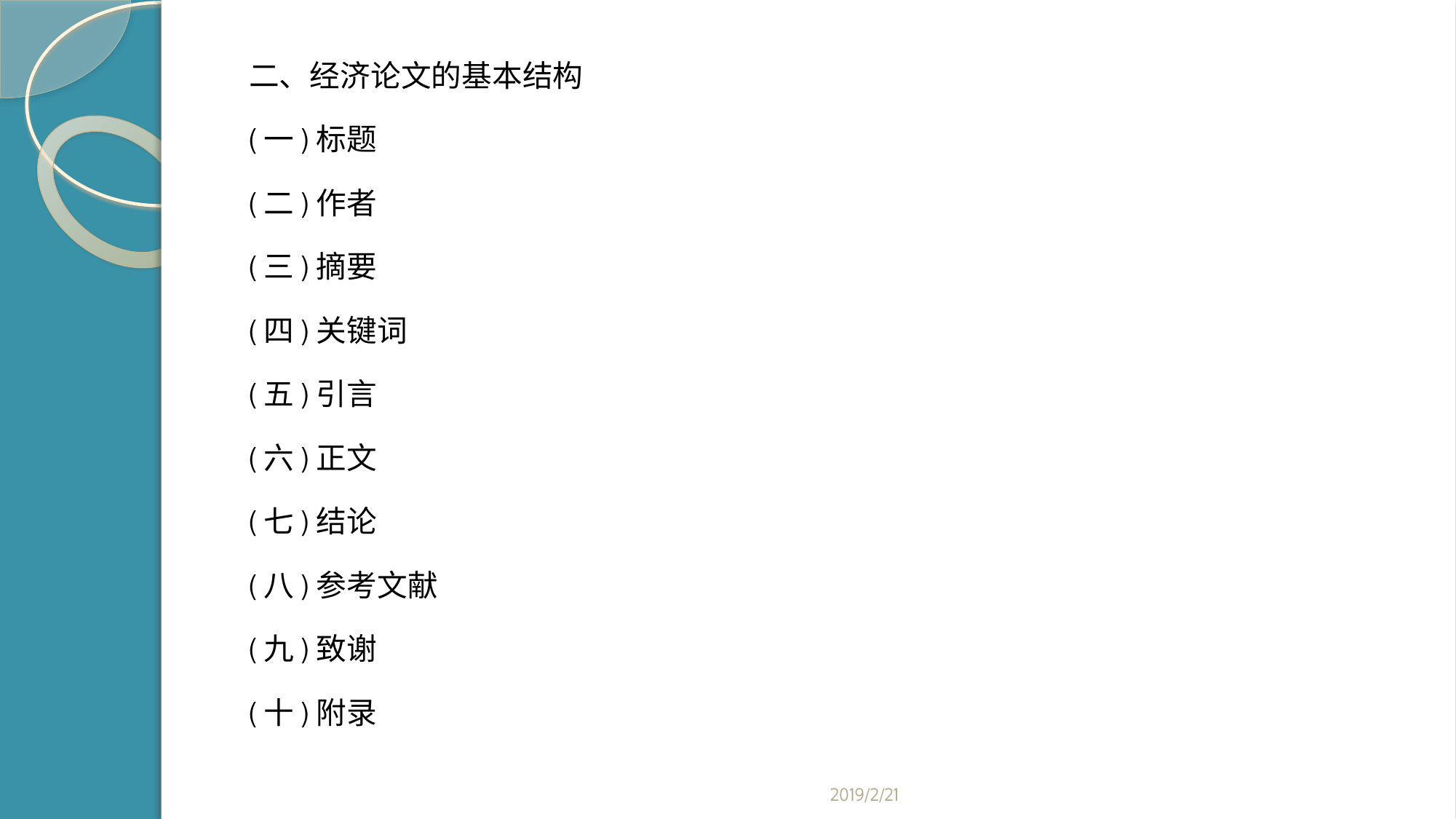

#
二、经济论文的基本结构
(一)标题
(二)作者
(三)摘要
(四)关键词
(五)引言
(六)正文
(七)结论
(八)参考文献
(九)致谢
(十)附录
2019/2/21